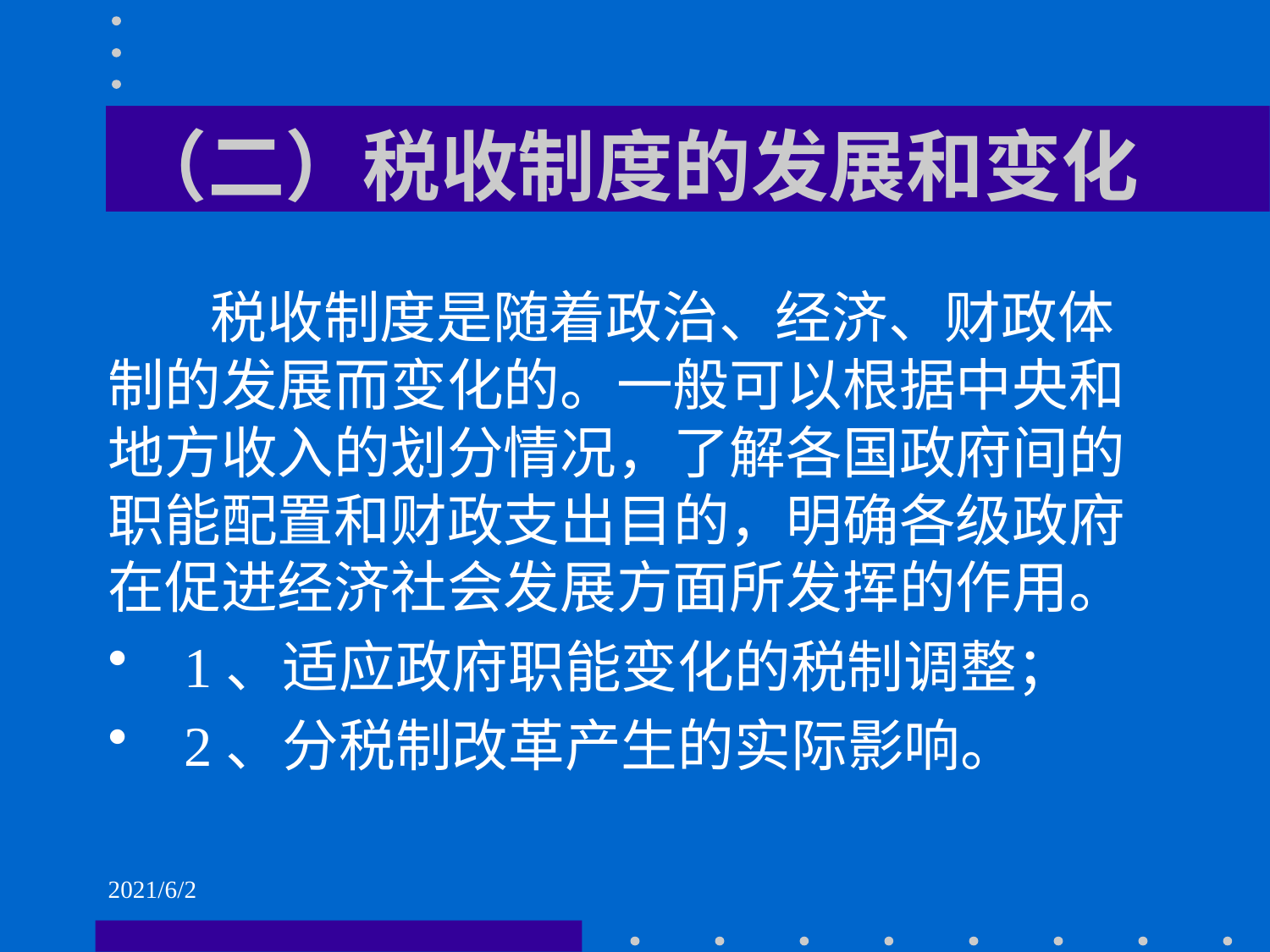

# （二）税收制度的发展和变化
       税收制度是随着政治、经济、财政体制的发展而变化的。一般可以根据中央和地方收入的划分情况，了解各国政府间的职能配置和财政支出目的，明确各级政府在促进经济社会发展方面所发挥的作用。
  1、适应政府职能变化的税制调整；
  2、分税制改革产生的实际影响。
2021/6/2